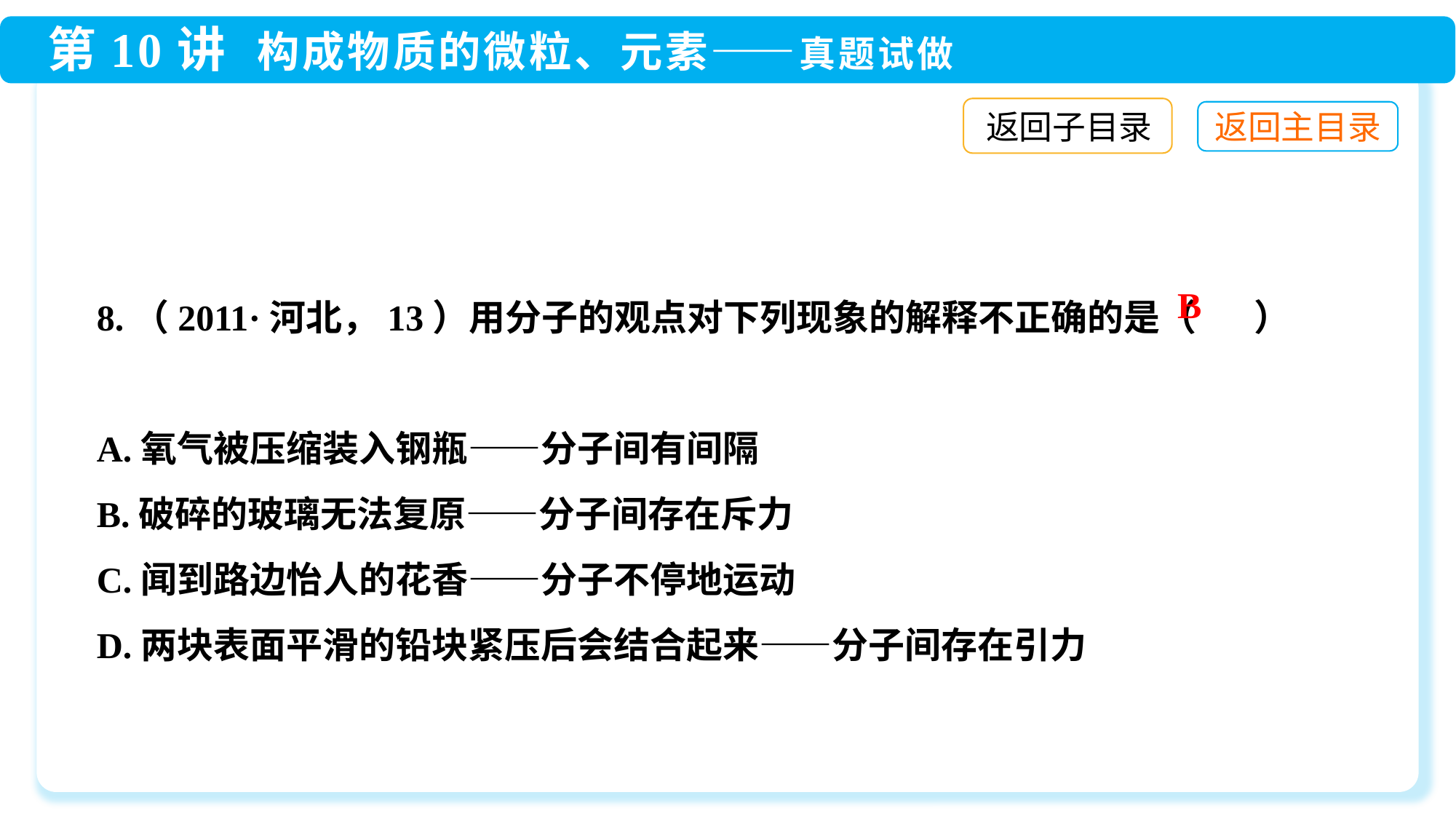

返回子目录

8.（2011·河北，13）用分子的观点对下列现象的解释不正确的是（       ）

A.氧气被压缩装入钢瓶——分子间有间隔
B.破碎的玻璃无法复原——分子间存在斥力
C.闻到路边怡人的花香——分子不停地运动
D.两块表面平滑的铅块紧压后会结合起来——分子间存在引力
B